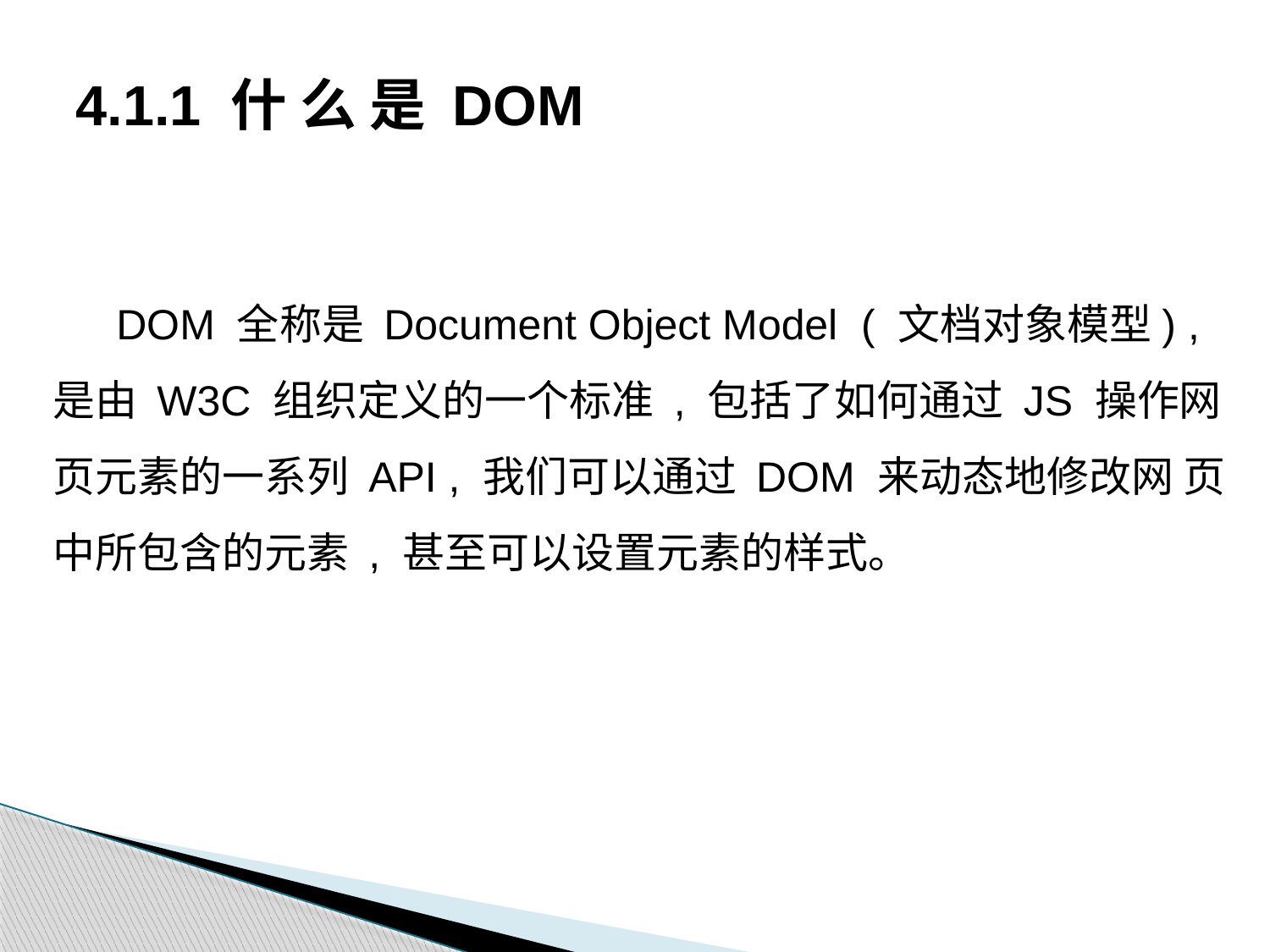

# 4.1.1 什 么 是 DOM
DOM 全称是 Document Object Model  ( 文档对象模型) ,  是由 W3C 组织定义的一个标准 , 包括了如何通过 JS 操作网页元素的一系列 API , 我们可以通过 DOM 来动态地修改网 页中所包含的元素 , 甚至可以设置元素的样式。